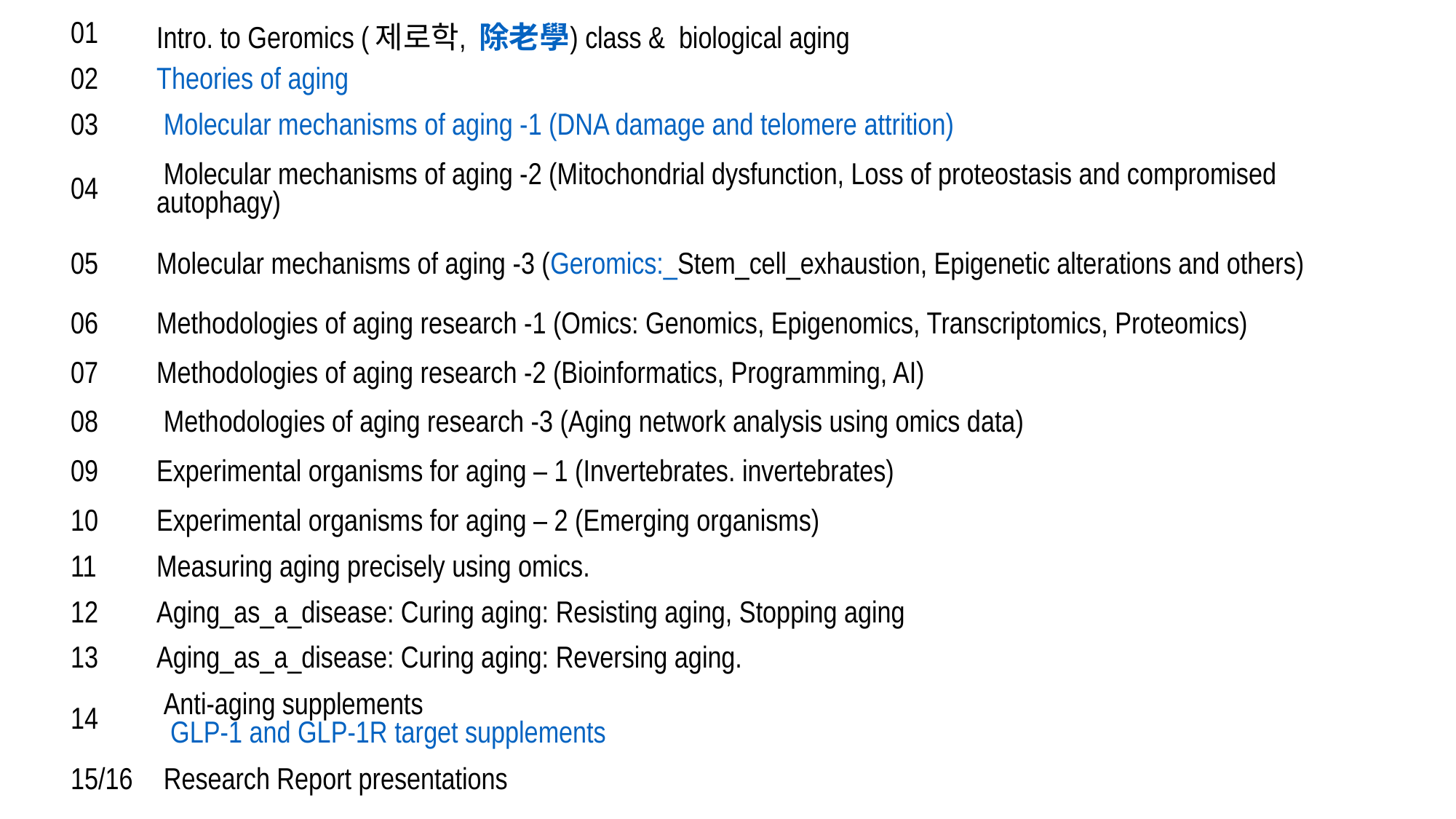

| 01 | Intro. to Geromics (제로학, 除老學) class & biological aging |
| --- | --- |
| 02 | Theories of aging |
| 03 | Molecular mechanisms of aging -1 (DNA damage and telomere attrition) |
| 04 | Molecular mechanisms of aging -2 (Mitochondrial dysfunction, Loss of proteostasis and compromised autophagy) |
| 05 | Molecular mechanisms of aging -3 (Geromics:\_Stem\_cell\_exhaustion, Epigenetic alterations and others) |
| 06 | Methodologies of aging research -1 (Omics: Genomics, Epigenomics, Transcriptomics, Proteomics) |
| 07 | Methodologies of aging research -2 (Bioinformatics, Programming, AI) |
| 08 | Methodologies of aging research -3 (Aging network analysis using omics data) |
| 09 | Experimental organisms for aging – 1 (Invertebrates. invertebrates) |
| 10 | Experimental organisms for aging – 2 (Emerging organisms) |
| 11 | Measuring aging precisely using omics. |
| 12 | Aging\_as\_a\_disease: Curing aging: Resisting aging, Stopping aging |
| 13 | Aging\_as\_a\_disease: Curing aging: Reversing aging. |
| 14 | Anti-aging supplements   GLP-1 and GLP-1R target supplements |
| 15/16 | Research Report presentations |
#
6